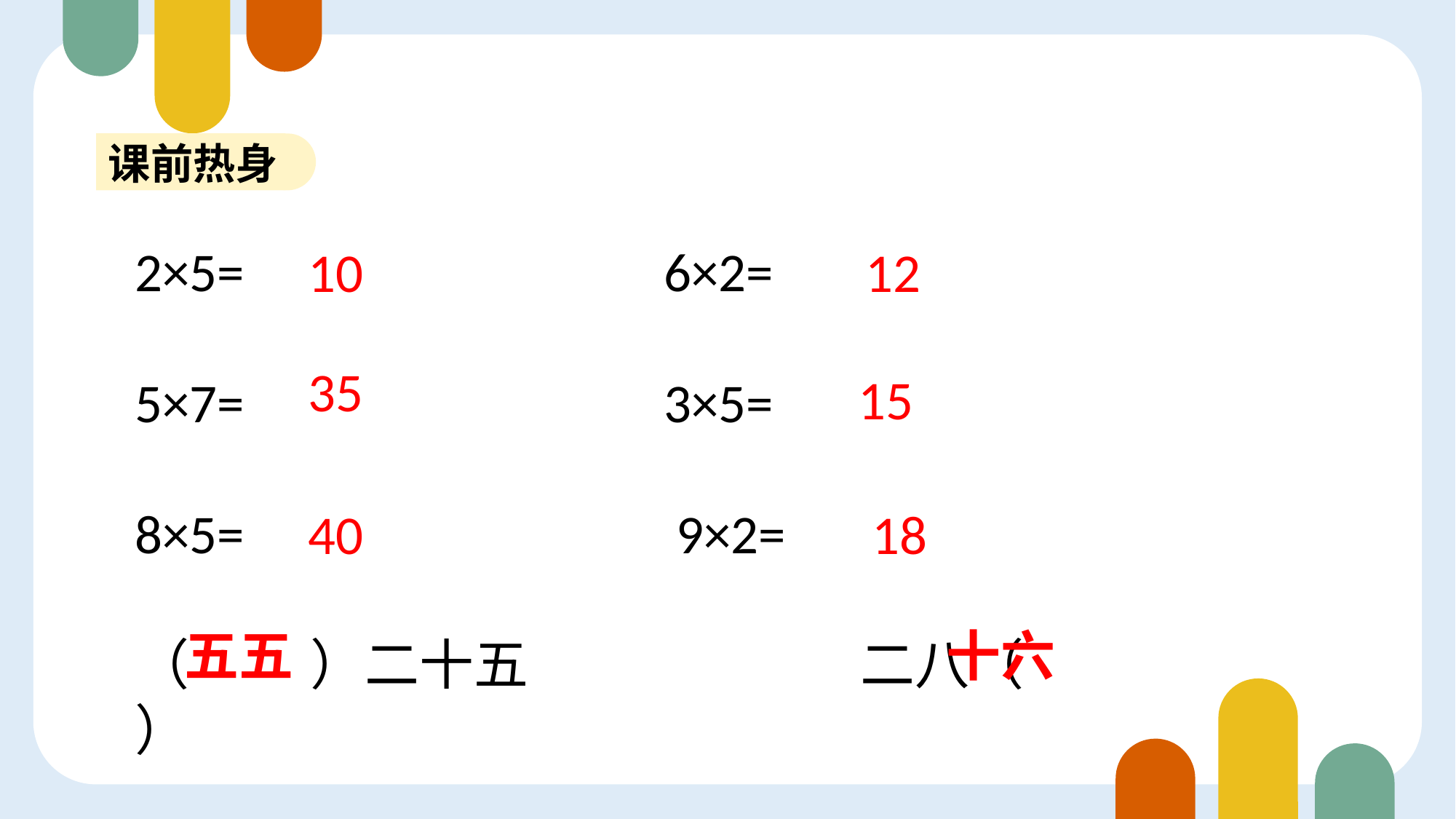

课前热身

2×5=                                  6×2=

5×7=                                  3×5=

8×5=                                   9×2=

（        ）二十五                      二八（          ）

10
12
课程导入
35
15
40
18
五五
十六